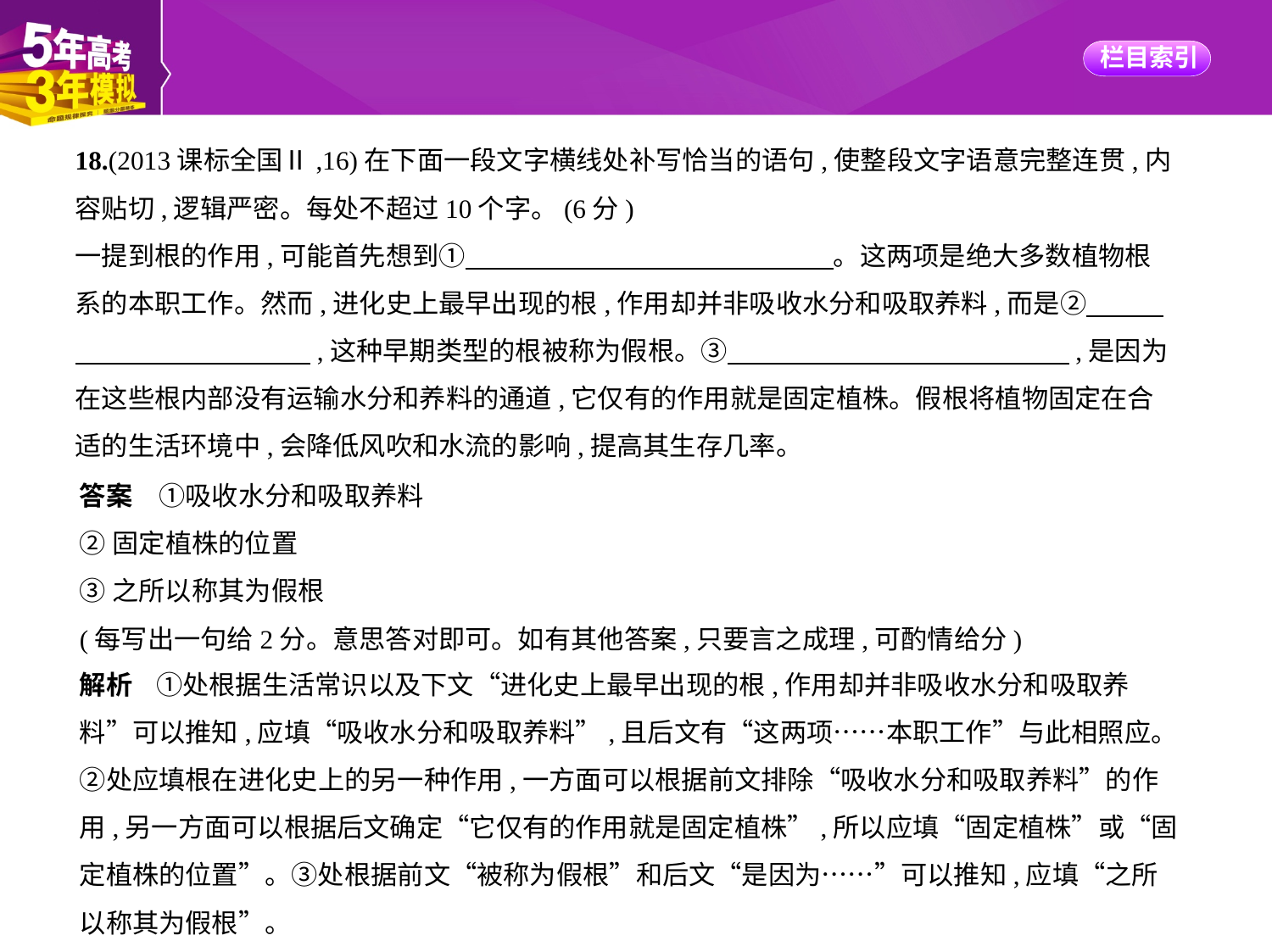

18.(2013课标全国Ⅱ,16)在下面一段文字横线处补写恰当的语句,使整段文字语意完整连贯,内
容贴切,逻辑严密。每处不超过10个字。(6分)
一提到根的作用,可能首先想到①　　　　　　　　　　　　　    。这两项是绝大多数植物根
系的本职工作。然而,进化史上最早出现的根,作用却并非吸收水分和吸取养料,而是②　　    
　　　　　　　　    ,这种早期类型的根被称为假根。③　　　　　　　　　　　　    ,是因为
在这些根内部没有运输水分和养料的通道,它仅有的作用就是固定植株。假根将植物固定在合
适的生活环境中,会降低风吹和水流的影响,提高其生存几率。
答案　①吸收水分和吸取养料
②固定植株的位置
③之所以称其为假根
(每写出一句给2分。意思答对即可。如有其他答案,只要言之成理,可酌情给分)
解析    ①处根据生活常识以及下文“进化史上最早出现的根,作用却并非吸收水分和吸取养
料”可以推知,应填“吸收水分和吸取养料”,且后文有“这两项……本职工作”与此相照应。
②处应填根在进化史上的另一种作用,一方面可以根据前文排除“吸收水分和吸取养料”的作
用,另一方面可以根据后文确定“它仅有的作用就是固定植株”,所以应填“固定植株”或“固
定植株的位置”。③处根据前文“被称为假根”和后文“是因为……”可以推知,应填“之所
以称其为假根”。